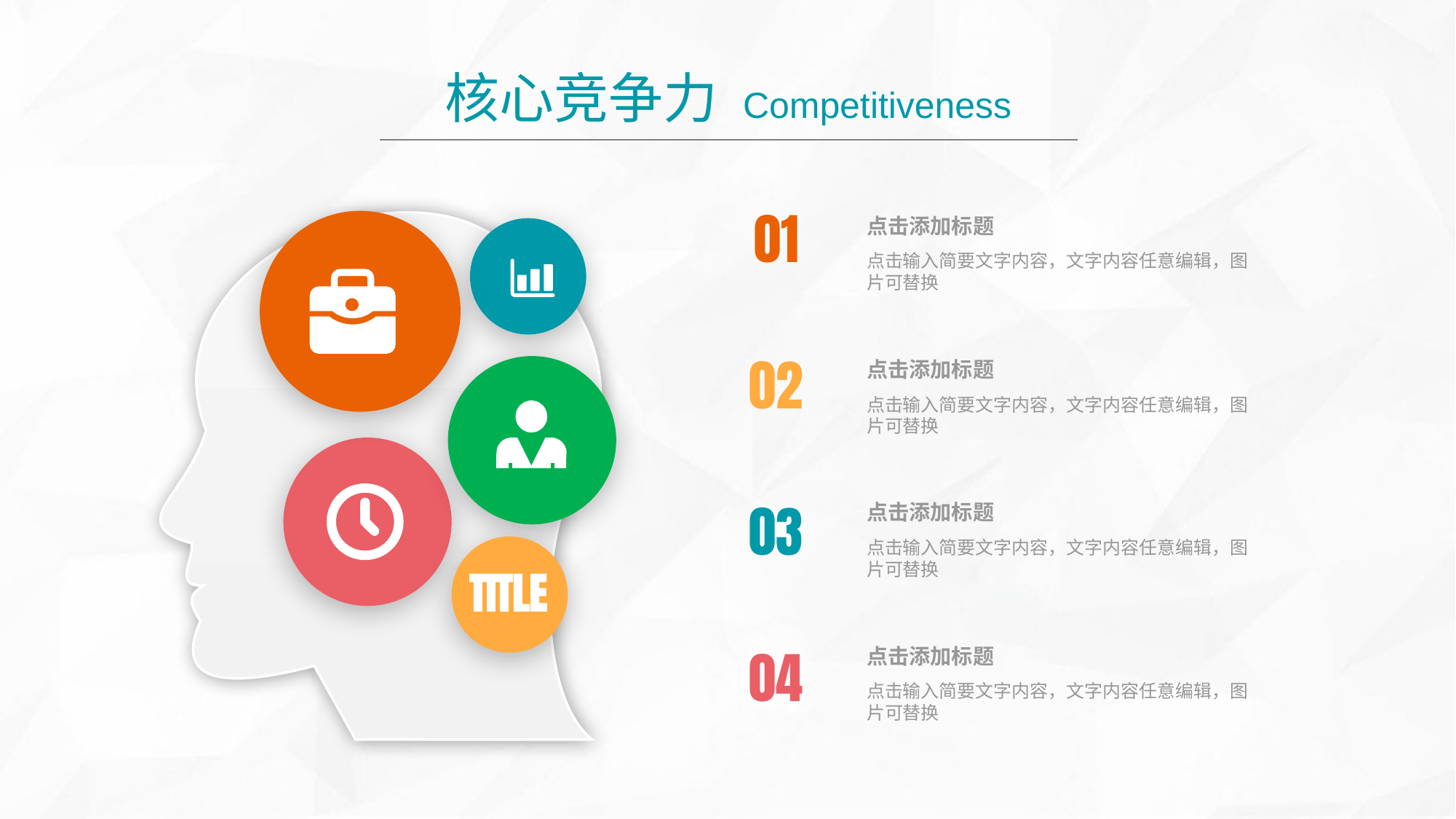

核心竞争力 Competitiveness
01
点击添加标题
点击输入简要文字内容，文字内容任意编辑，图片可替换

02
点击添加标题
点击输入简要文字内容，文字内容任意编辑，图片可替换

点击添加标题
点击输入简要文字内容，文字内容任意编辑，图片可替换
03

TITLE
点击添加标题
点击输入简要文字内容，文字内容任意编辑，图片可替换
04